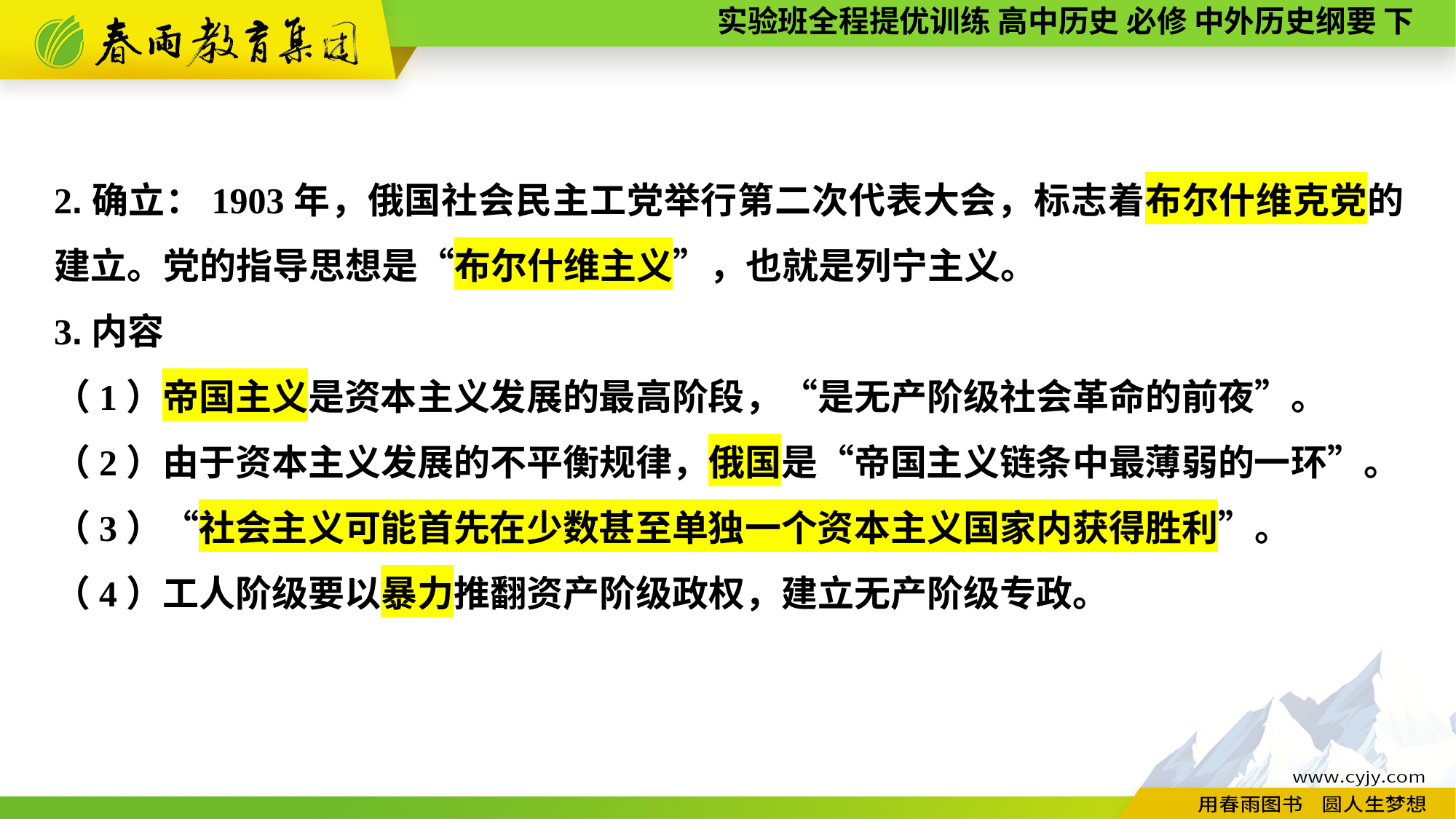

2.确立：1903年，俄国社会民主工党举行第二次代表大会，标志着布尔什维克党的建立。党的指导思想是“布尔什维主义”，也就是列宁主义。
3.内容
（1）帝国主义是资本主义发展的最高阶段，“是无产阶级社会革命的前夜”。
（2）由于资本主义发展的不平衡规律，俄国是“帝国主义链条中最薄弱的一环”。
（3）“社会主义可能首先在少数甚至单独一个资本主义国家内获得胜利”。
（4）工人阶级要以暴力推翻资产阶级政权，建立无产阶级专政。